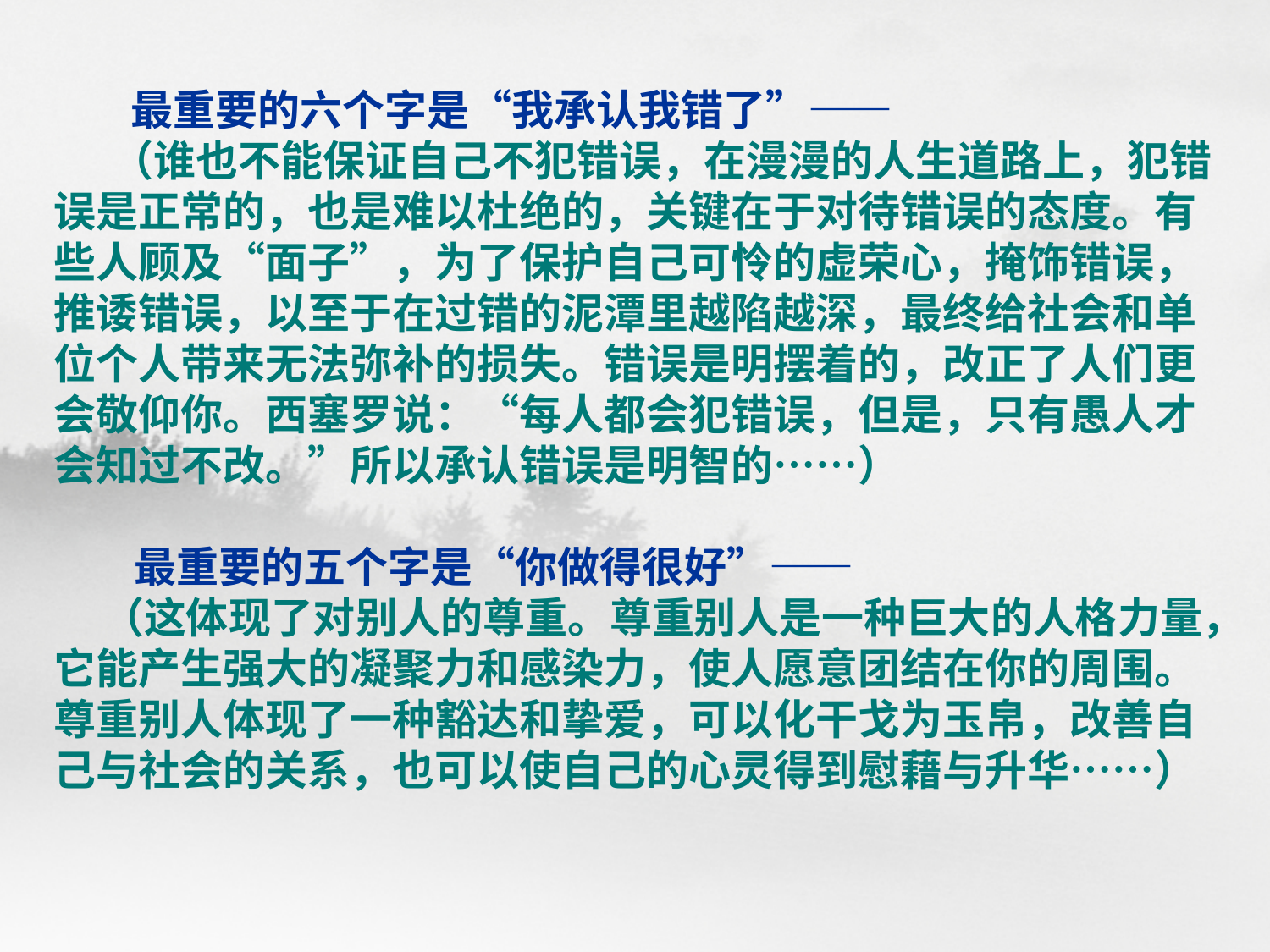

# 最重要的六个字是“我承认我错了”—— （谁也不能保证自己不犯错误，在漫漫的人生道路上，犯错误是正常的，也是难以杜绝的，关键在于对待错误的态度。有些人顾及“面子”，为了保护自己可怜的虚荣心，掩饰错误，推诿错误，以至于在过错的泥潭里越陷越深，最终给社会和单位个人带来无法弥补的损失。错误是明摆着的，改正了人们更会敬仰你。西塞罗说：“每人都会犯错误，但是，只有愚人才会知过不改。”所以承认错误是明智的……） 　    最重要的五个字是“你做得很好”—— （这体现了对别人的尊重。尊重别人是一种巨大的人格力量，它能产生强大的凝聚力和感染力，使人愿意团结在你的周围。尊重别人体现了一种豁达和挚爱，可以化干戈为玉帛，改善自己与社会的关系，也可以使自己的心灵得到慰藉与升华……）